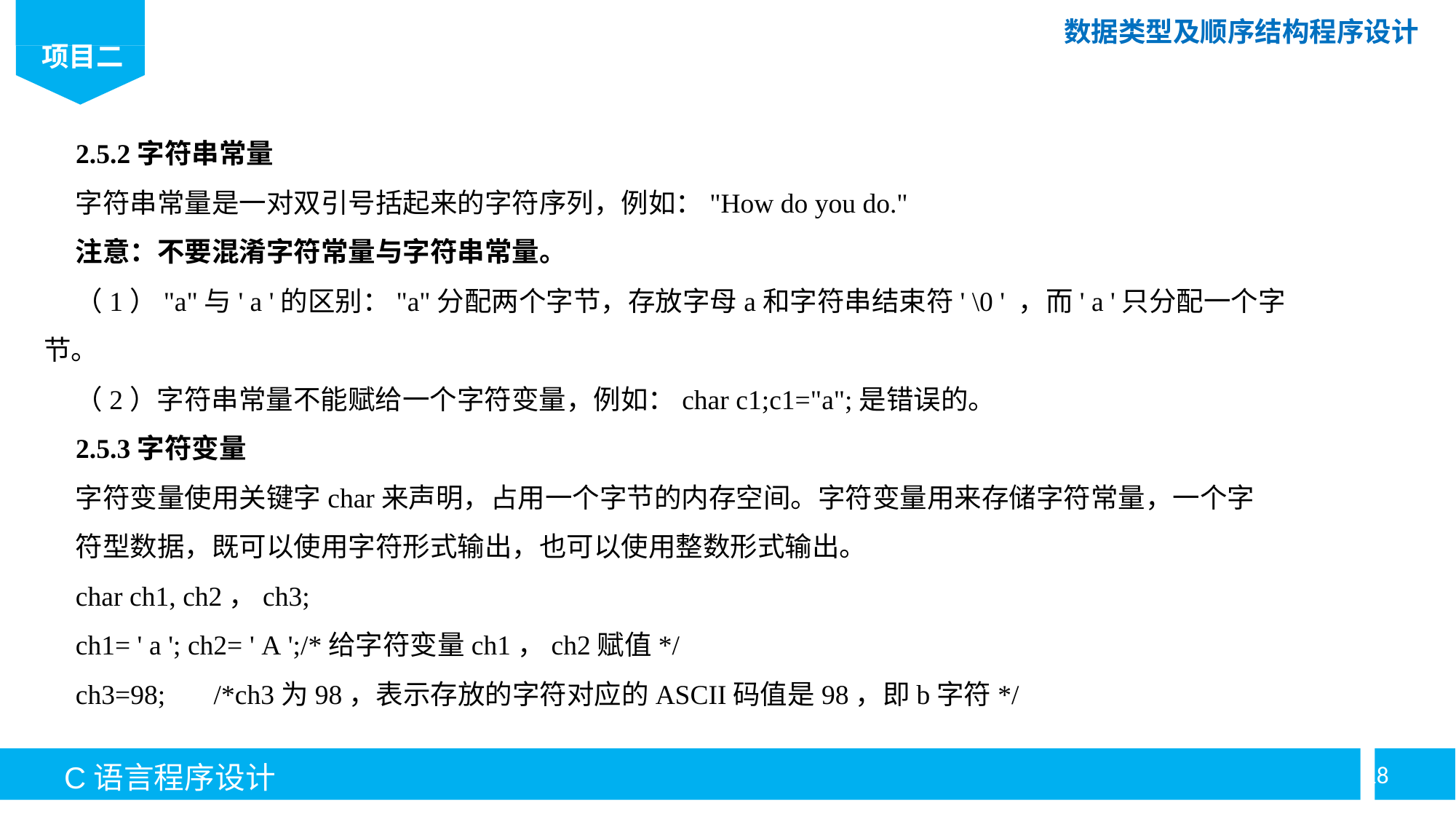

2.5.2字符串常量
字符串常量是一对双引号括起来的字符序列，例如："How do you do."
注意：不要混淆字符常量与字符串常量。
（1）"a"与' a '的区别："a"分配两个字节，存放字母a和字符串结束符' \0 ' ，而' a '只分配一个字节。
（2）字符串常量不能赋给一个字符变量，例如：char c1;c1="a";是错误的。
2.5.3字符变量
字符变量使用关键字char来声明，占用一个字节的内存空间。字符变量用来存储字符常量，一个字
符型数据，既可以使用字符形式输出，也可以使用整数形式输出。
char ch1, ch2，ch3;
ch1= ' a '; ch2= ' A ';/*给字符变量ch1，ch2赋值*/
ch3=98;       /*ch3为98，表示存放的字符对应的ASCII码值是98，即b字符*/